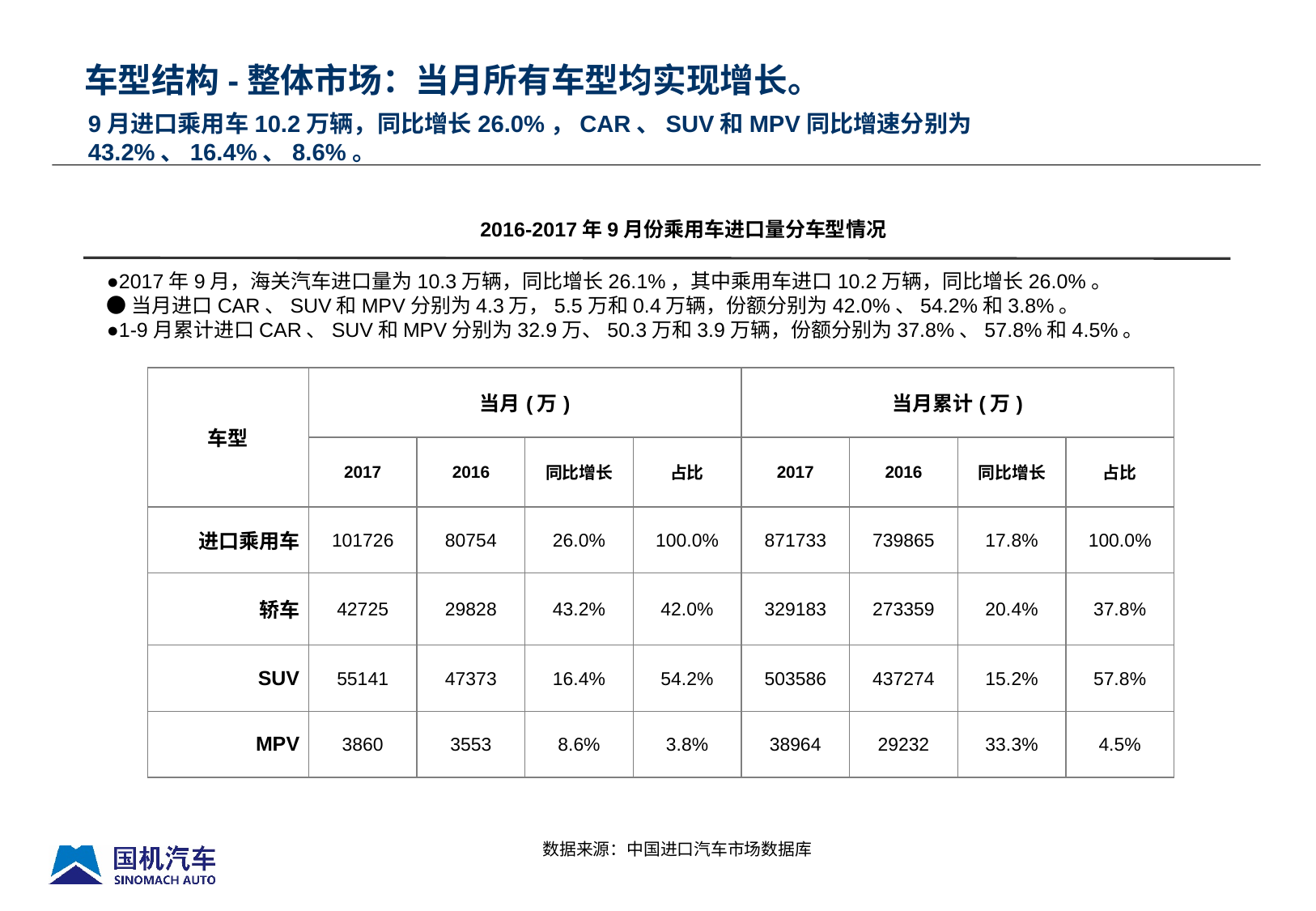

车型结构-整体市场：当月所有车型均实现增长。
# 9月进口乘用车10.2万辆，同比增长26.0%，CAR、suv和mpv同比增速分别为43.2%、16.4%、8.6%。
2016-2017年9月份乘用车进口量分车型情况

●2017年9月，海关汽车进口量为10.3万辆，同比增长26.1%，其中乘用车进口10.2万辆，同比增长26.0%。
●当月进口CAR、SUV和MPV分别为4.3万，5.5万和0.4万辆，份额分别为42.0%、54.2%和3.8%。
●1-9月累计进口CAR、SUV和MPV分别为32.9万、50.3万和3.9万辆，份额分别为37.8%、57.8%和4.5%。
| 车型 | 当月(万) |  |  |  | 当月累计(万) |  |  |  |
| --- | --- | --- | --- | --- | --- | --- | --- | --- |
|  | 2017 | 2016 | 同比增长 | 占比 | 2017 | 2016 | 同比增长 | 占比 |
| 进口乘用车 | 101726 | 80754 | 26.0% | 100.0% | 871733 | 739865 | 17.8% | 100.0% |
| 轿车 | 42725 | 29828 | 43.2% | 42.0% | 329183 | 273359 | 20.4% | 37.8% |
| SUV | 55141 | 47373 | 16.4% | 54.2% | 503586 | 437274 | 15.2% | 57.8% |
| MPV | 3860 | 3553 | 8.6% | 3.8% | 38964 | 29232 | 33.3% | 4.5% |
数据来源：中国进口汽车市场数据库